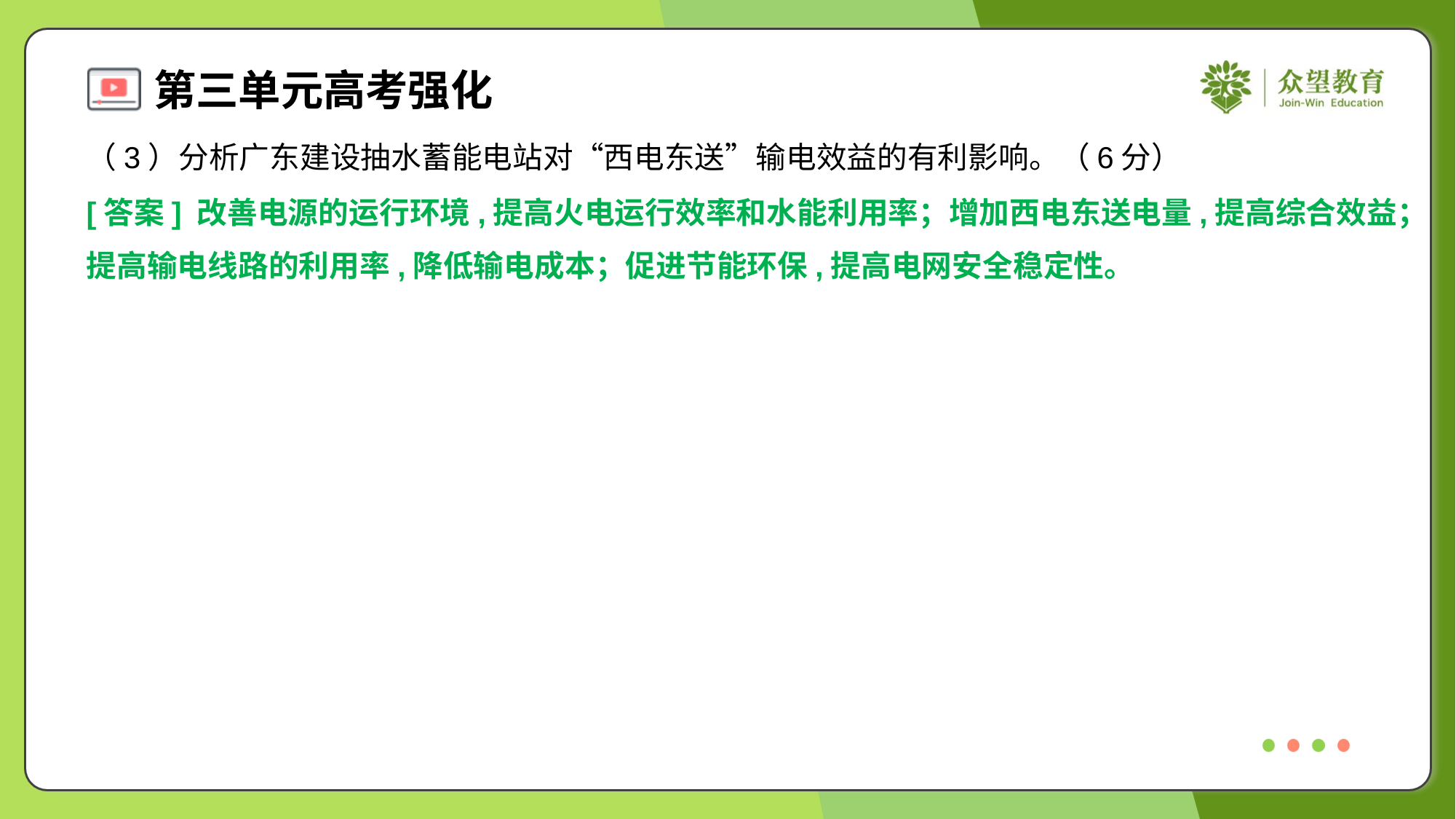

（3）分析广东建设抽水蓄能电站对“西电东送”输电效益的有利影响。（6分）
[答案] 改善电源的运行环境,提高火电运行效率和水能利用率；增加西电东送电量,提高综合效益；
提高输电线路的利用率,降低输电成本；促进节能环保,提高电网安全稳定性。